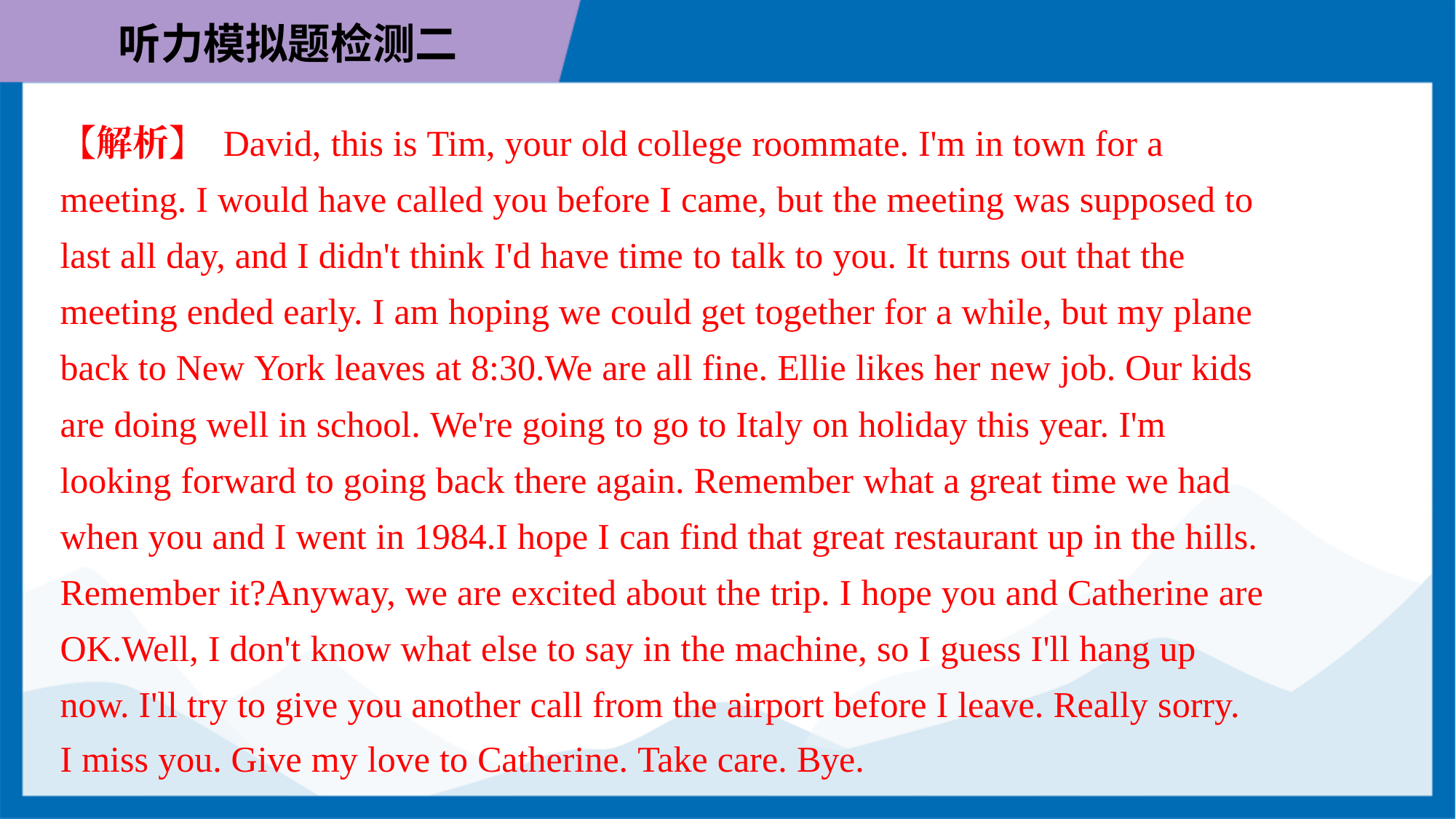

【解析】 David, this is Tim, your old college roommate. I'm in town for a
meeting. I would have called you before I came, but the meeting was supposed to
last all day, and I didn't think I'd have time to talk to you. It turns out that the
meeting ended early. I am hoping we could get together for a while, but my plane
back to New York leaves at 8:30.We are all fine. Ellie likes her new job. Our kids
are doing well in school. We're going to go to Italy on holiday this year. I'm
looking forward to going back there again. Remember what a great time we had
when you and I went in 1984.I hope I can find that great restaurant up in the hills.
Remember it?Anyway, we are excited about the trip. I hope you and Catherine are
OK.Well, I don't know what else to say in the machine, so I guess I'll hang up
now. I'll try to give you another call from the airport before I leave. Really sorry.
I miss you. Give my love to Catherine. Take care. Bye.